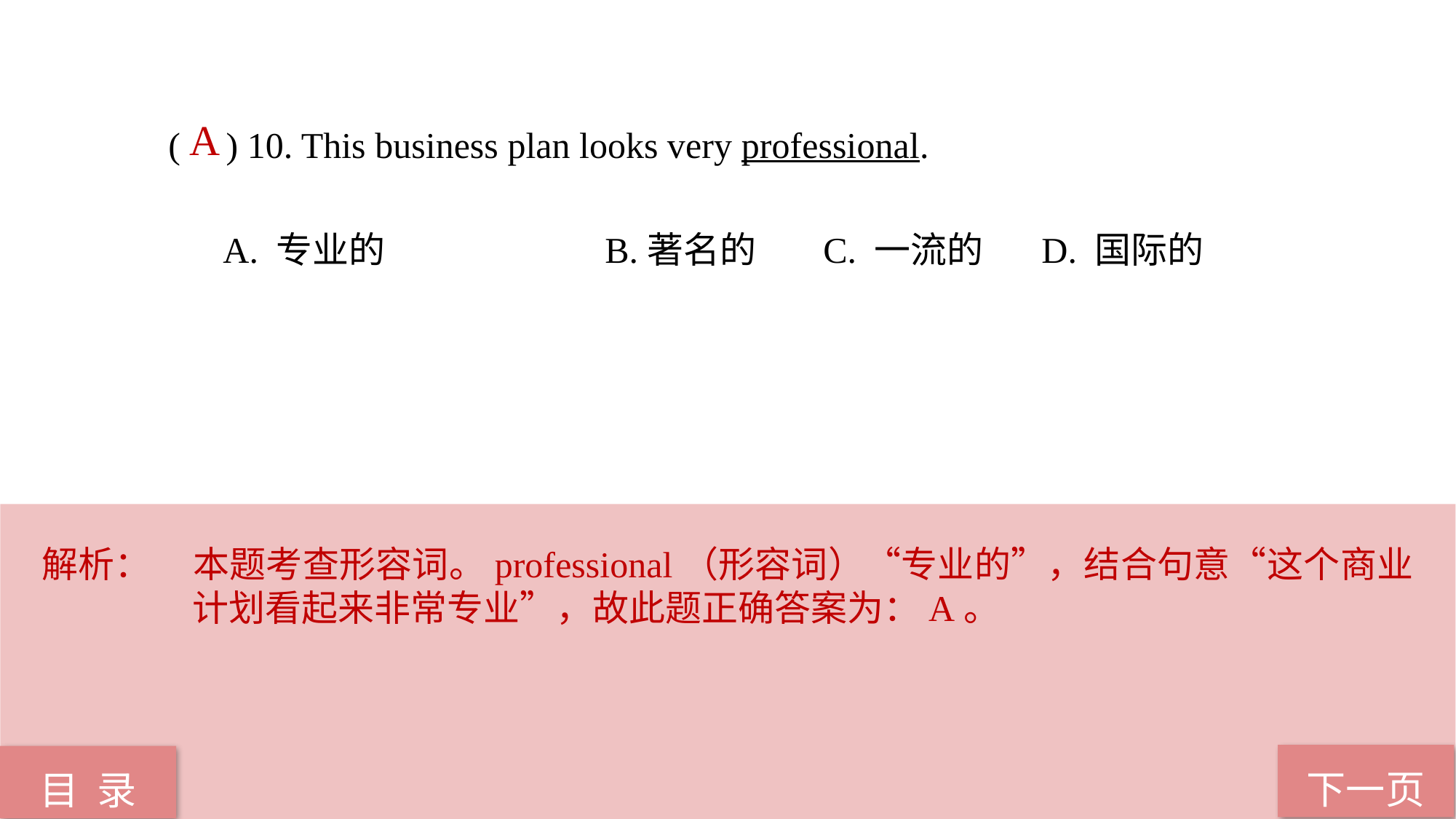

A
(     ) 10. This business plan looks very professional.

A. 专业的 		B.著名的 	C. 一流的 	D. 国际的
解析：	本题考查形容词。professional（形容词）“专业的”，结合句意“这个商业计划看起来非常专业”，故此题正确答案为：A。